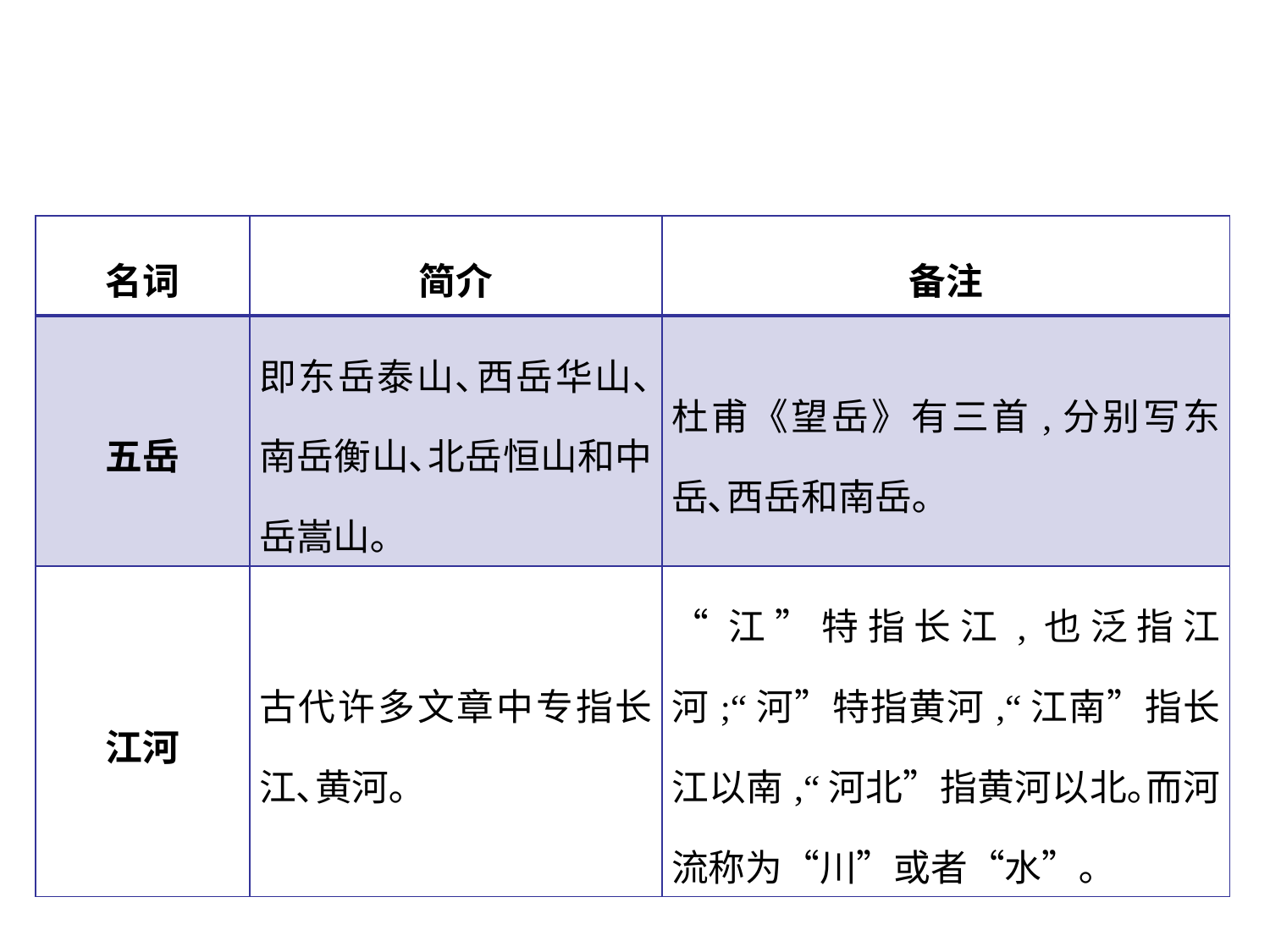

| 名词 | 简介 | 备注 |
| --- | --- | --- |
| 五岳 | 即东岳泰山､西岳华山､南岳衡山､北岳恒山和中岳嵩山｡ | 杜甫《望岳》有三首,分别写东岳､西岳和南岳｡ |
| 江河 | 古代许多文章中专指长江､黄河｡ | “江”特指长江,也泛指江河;“河”特指黄河,“江南”指长江以南,“河北”指黄河以北｡而河流称为“川”或者“水”｡ |